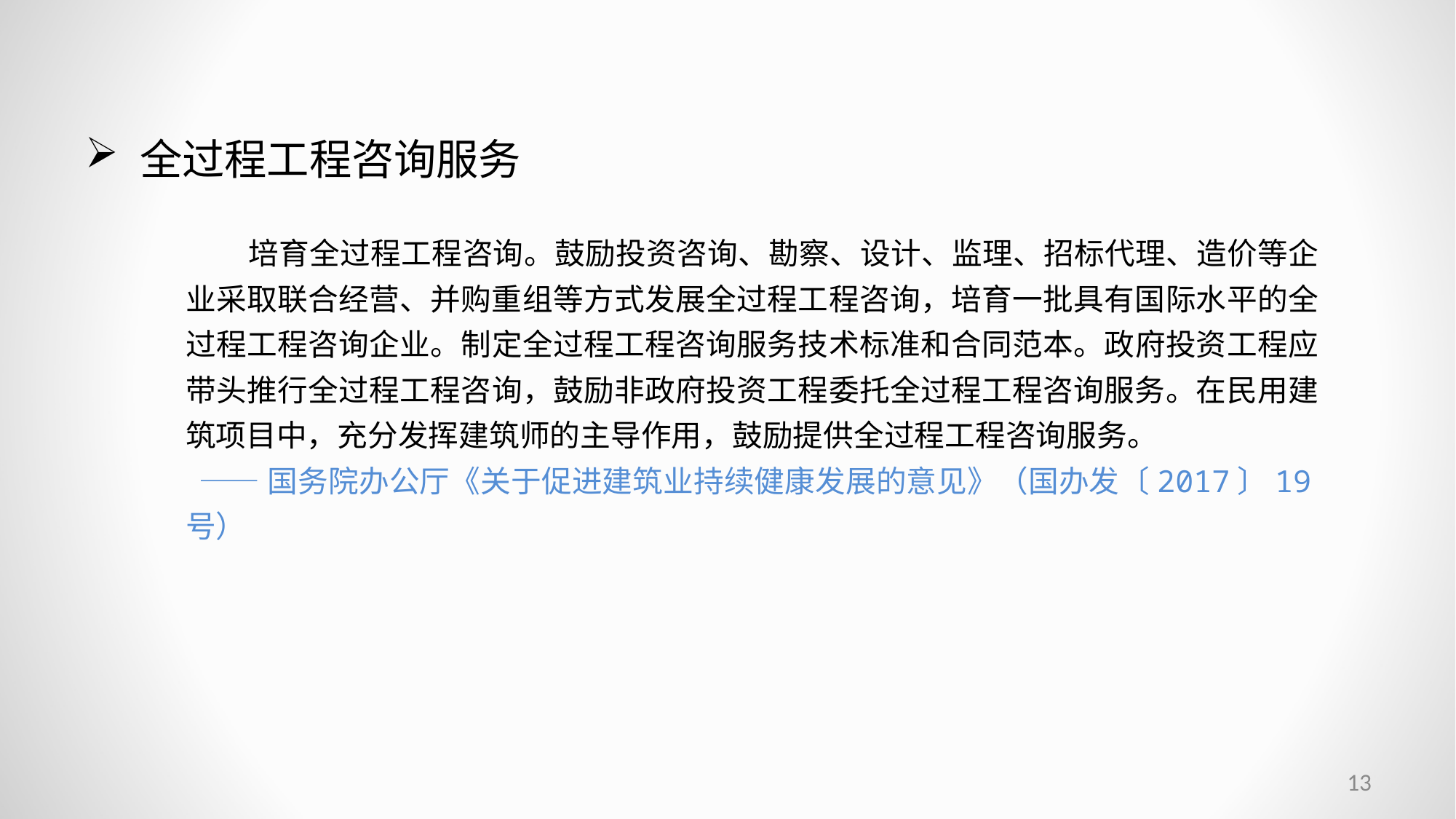

全过程工程咨询服务
        培育全过程工程咨询。鼓励投资咨询、勘察、设计、监理、招标代理、造价等企业采取联合经营、并购重组等方式发展全过程工程咨询，培育一批具有国际水平的全过程工程咨询企业。制定全过程工程咨询服务技术标准和合同范本。政府投资工程应带头推行全过程工程咨询，鼓励非政府投资工程委托全过程工程咨询服务。在民用建筑项目中，充分发挥建筑师的主导作用，鼓励提供全过程工程咨询服务。
  ——国务院办公厅《关于促进建筑业持续健康发展的意见》（国办发〔2017〕19号）
13